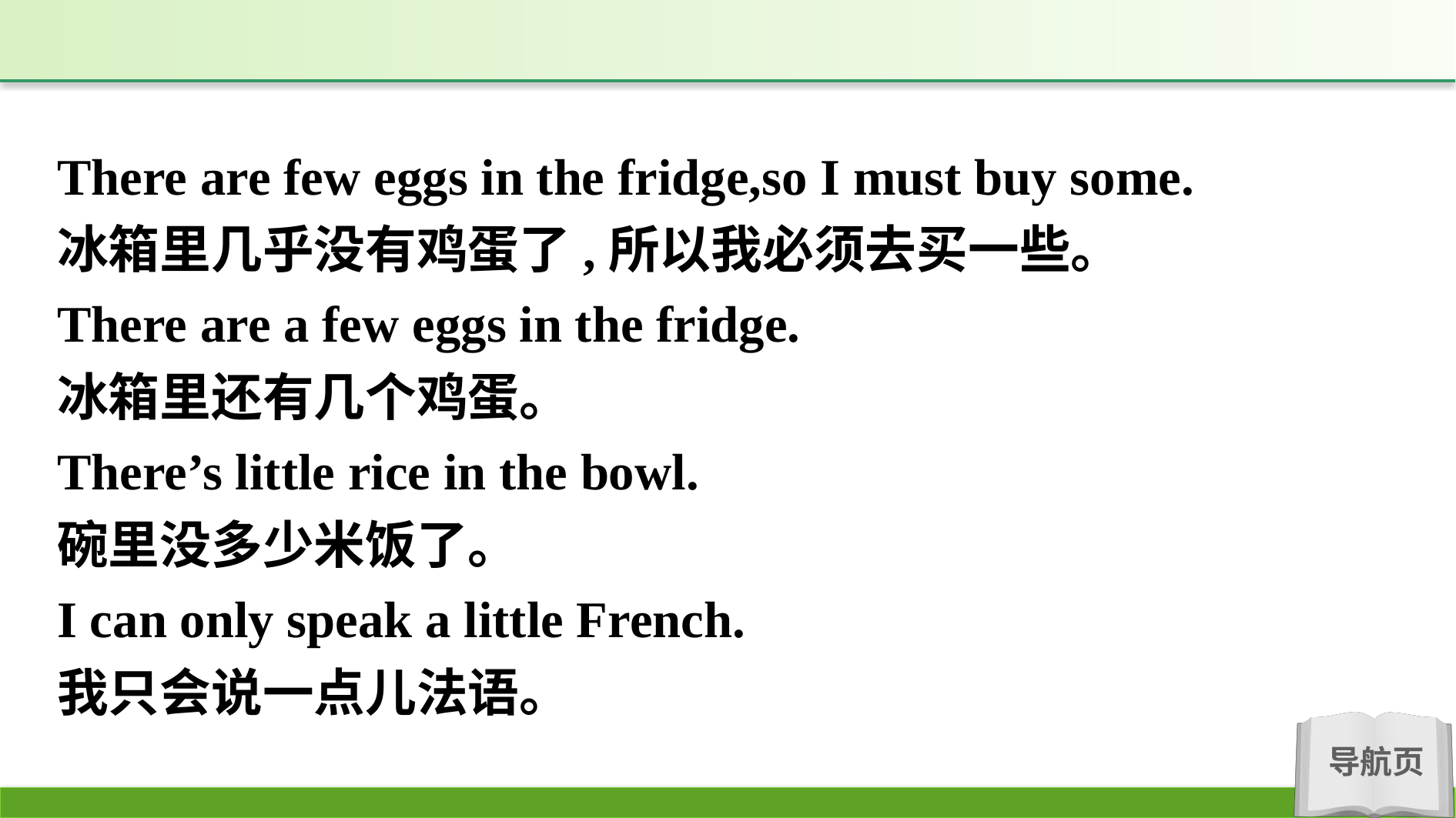

There are few eggs in the fridge,so I must buy some.
冰箱里几乎没有鸡蛋了,所以我必须去买一些。
There are a few eggs in the fridge.
冰箱里还有几个鸡蛋。
There’s little rice in the bowl.
碗里没多少米饭了。
I can only speak a little French.
我只会说一点儿法语。